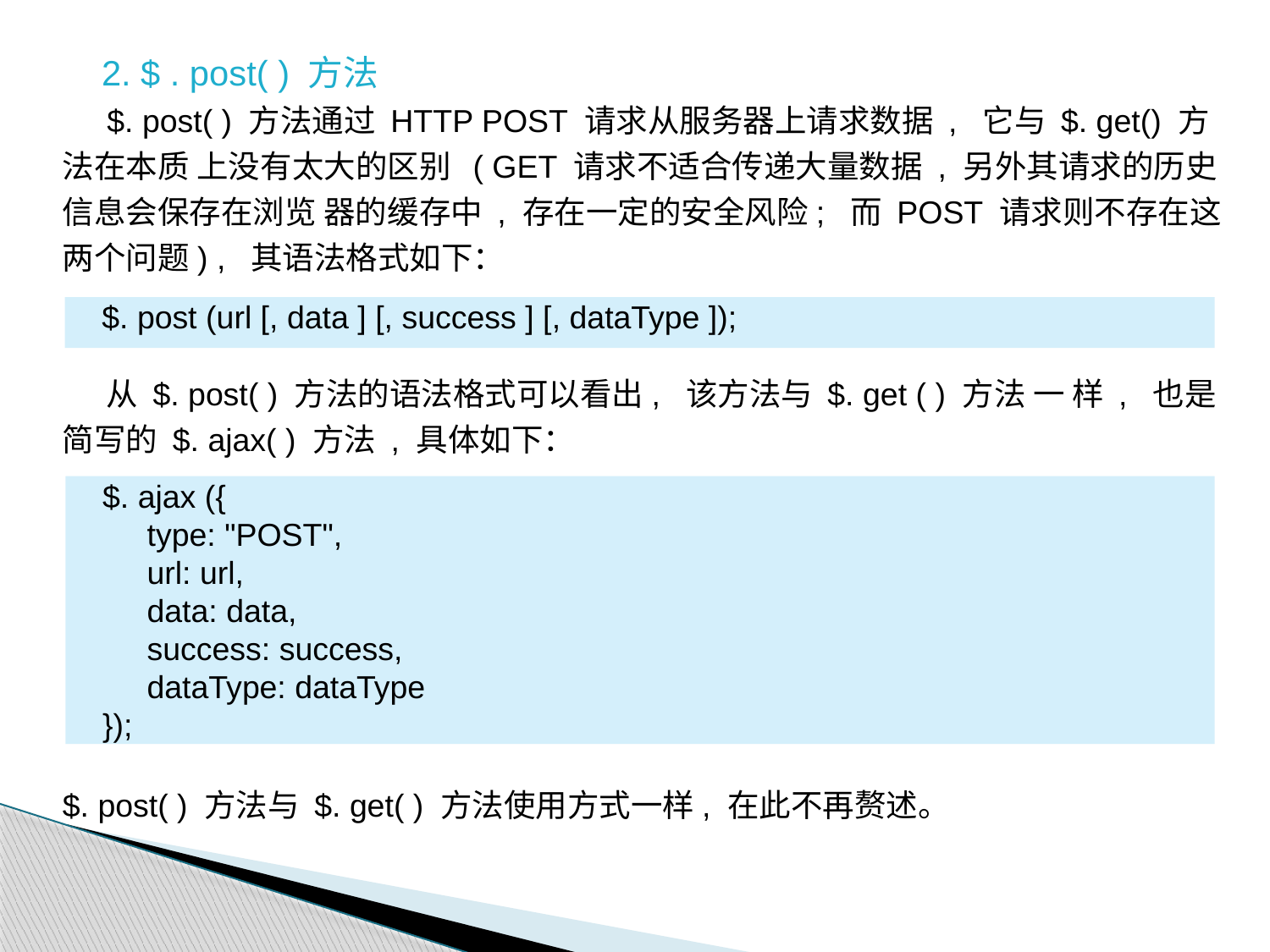

2. $ . post( ) 方法
     $. post( ) 方法通过 HTTP POST 请求从服务器上请求数据 ,  它与 $. get() 方法在本质 上没有太大的区别  ( GET 请求不适合传递大量数据 , 另外其请求的历史信息会保存在浏览 器的缓存中 , 存在一定的安全风险;  而 POST 请求则不存在这两个问题) ,  其语法格式如下：

     从 $. post( ) 方法的语法格式可以看出,  该方法与 $. get ( ) 方法 一 样 ,  也是简写的 $. ajax( ) 方法 , 具体如下：

$. post( ) 方法与 $. get( ) 方法使用方式一样, 在此不再赘述。
$. post (url [, data ] [, success ] [, dataType ]);
$. ajax ({
     type: "POST",
     url: url,
     data: data,
     success: success,
     dataType: dataType
});